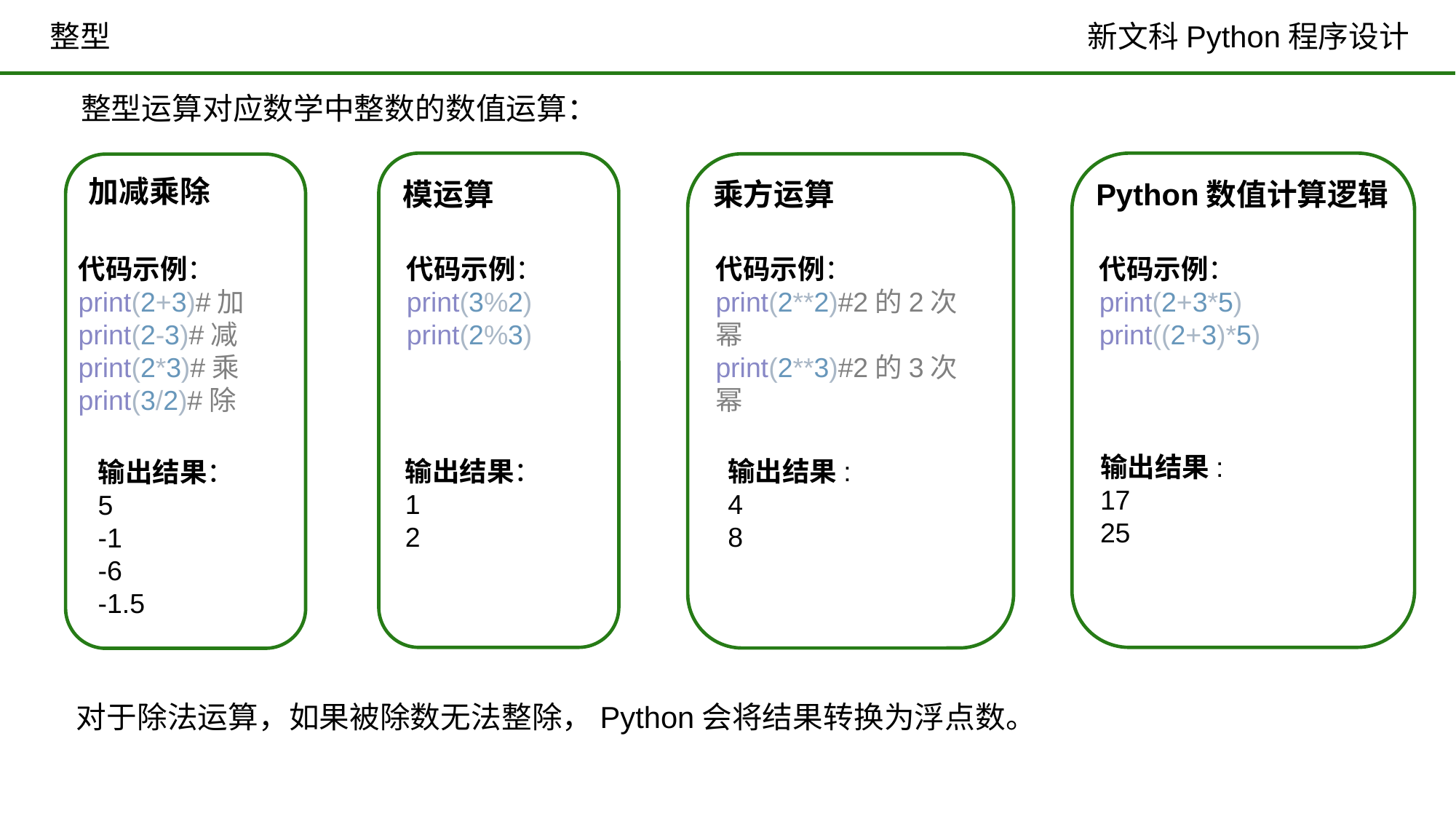

整型
整型运算对应数学中整数的数值运算：

模运算
代码示例：
print(3%2)
print(2%3)
输出结果：
1
2

加减乘除
代码示例：
print(2+3)#加
print(2-3)#减
print(2*3)#乘
print(3/2)#除
输出结果：
5
-1
-6
-1.5
乘方运算
代码示例：
print(2**2)#2的2次幂
print(2**3)#2的3次幂
输出结果:
4
8
Python数值计算逻辑
代码示例：
print(2+3*5)
print((2+3)*5)
输出结果:
17
25
对于除法运算，如果被除数无法整除，Python会将结果转换为浮点数。